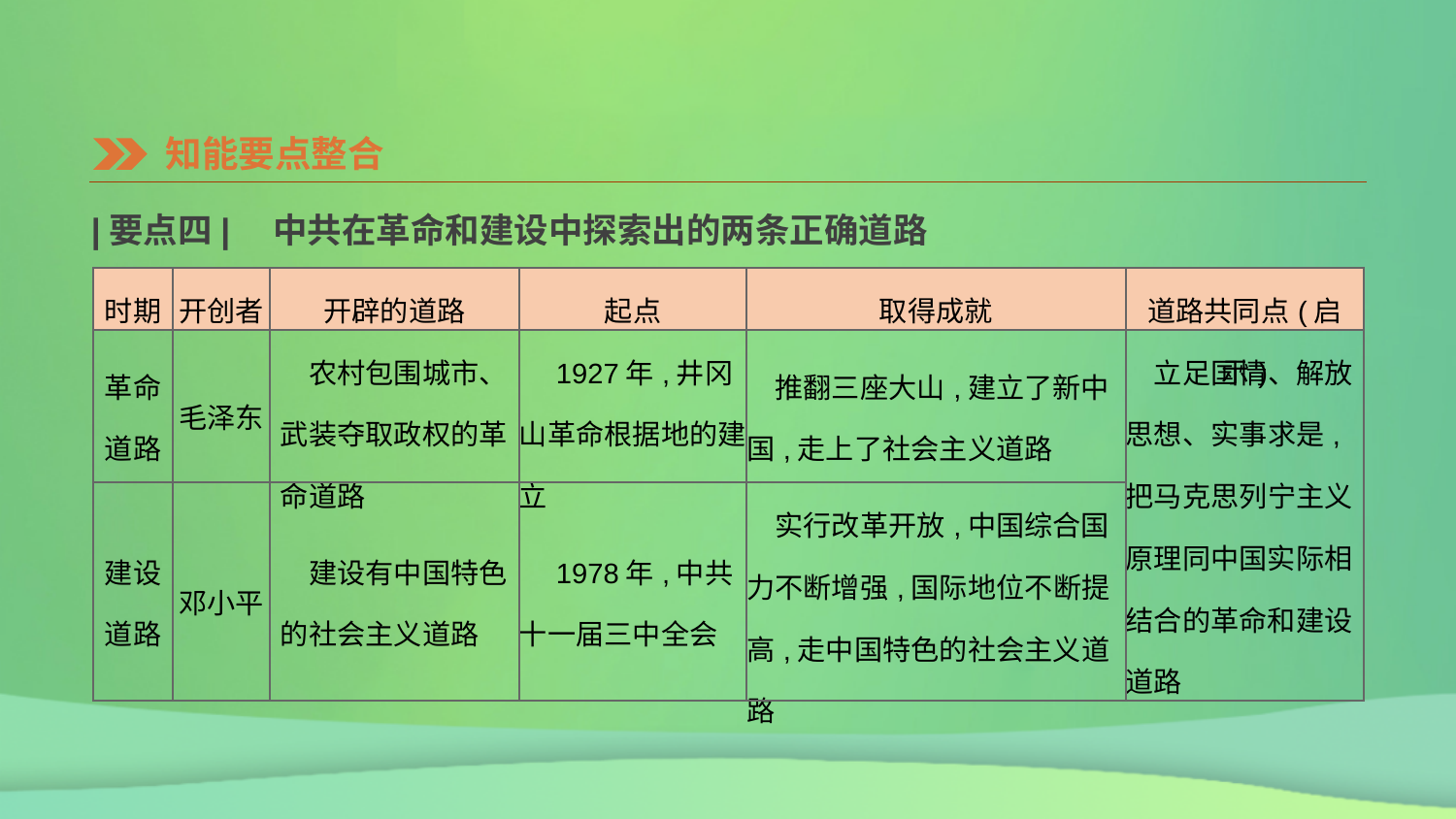

知能要点整合

|要点四|　中共在革命和建设中探索出的两条正确道路
| 时期 | 开创者 | 开辟的道路 | 起点 | 取得成就 | 道路共同点(启示) |
| --- | --- | --- | --- | --- | --- |
| 革命 道路 | 毛泽东 | 农村包围城市、武装夺取政权的革命道路 | 1927年,井冈山革命根据地的建立 | 推翻三座大山,建立了新中国,走上了社会主义道路 | 立足国情、解放思想、实事求是,把马克思列宁主义原理同中国实际相结合的革命和建设道路 |
| 建设 道路 | 邓小平 | 建设有中国特色的社会主义道路 | 1978年,中共十一届三中全会 | 实行改革开放,中国综合国力不断增强,国际地位不断提高,走中国特色的社会主义道路 |  |